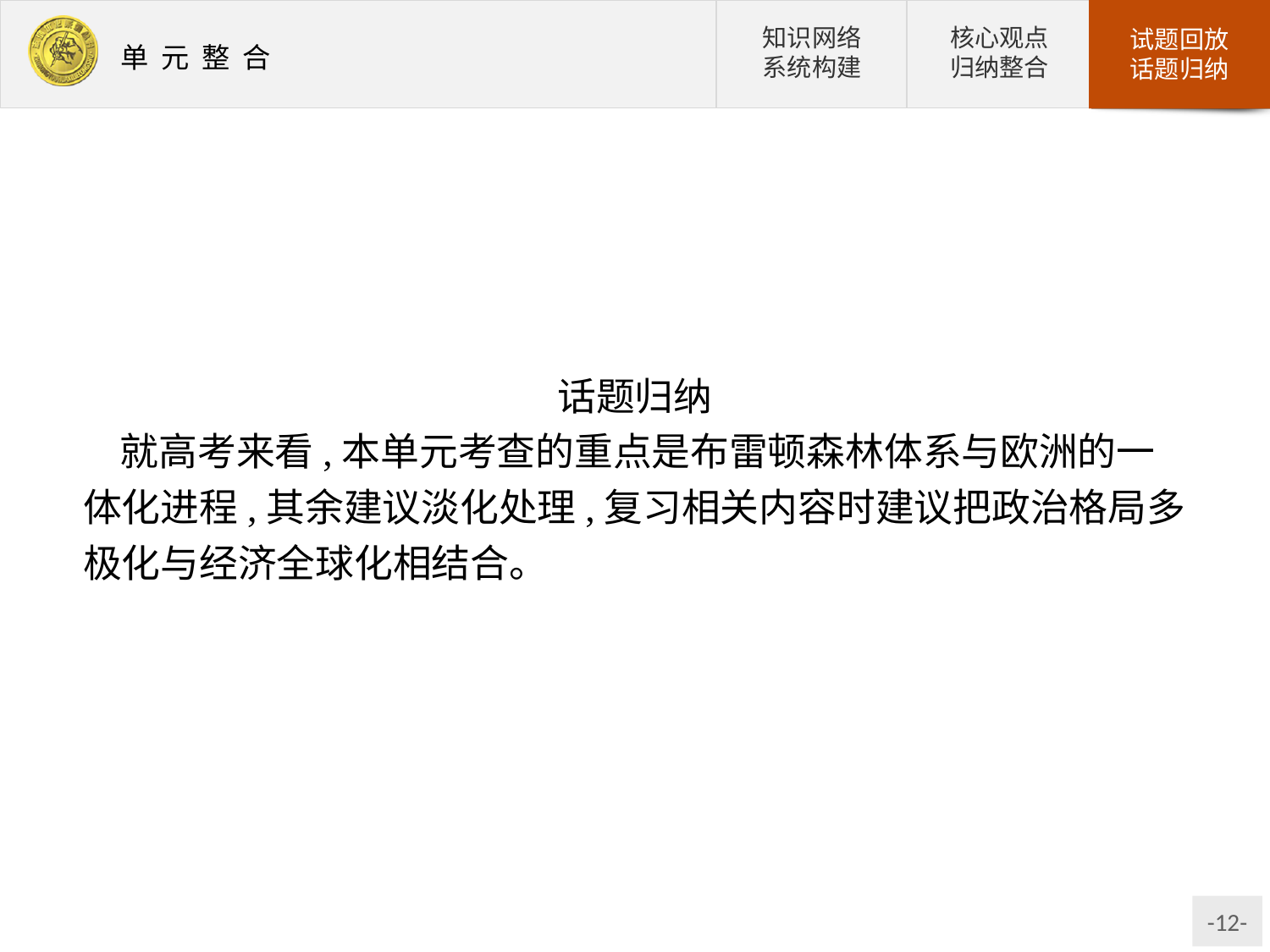

话题归纳
就高考来看,本单元考查的重点是布雷顿森林体系与欧洲的一体化进程,其余建议淡化处理,复习相关内容时建议把政治格局多极化与经济全球化相结合。